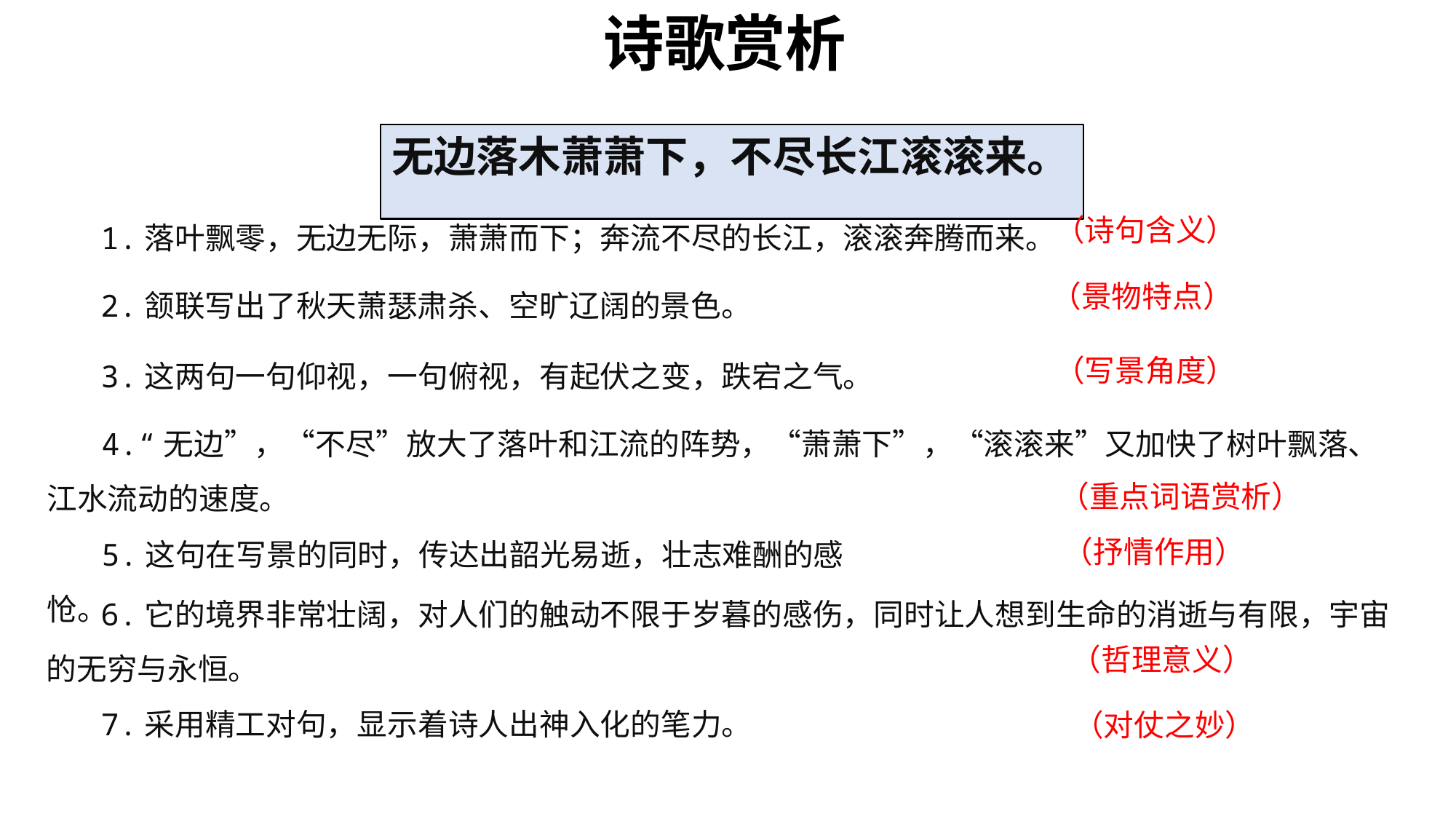

诗歌赏析

无边落木萧萧下，不尽长江滚滚来。
（诗句含义）
1.落叶飘零，无边无际，萧萧而下；奔流不尽的长江，滚滚奔腾而来。
（景物特点）
2.颔联写出了秋天萧瑟肃杀、空旷辽阔的景色。
（写景角度）
3.这两句一句仰视，一句俯视，有起伏之变，跌宕之气。
4.“无边”，“不尽”放大了落叶和江流的阵势，“萧萧下”，“滚滚来”又加快了树叶飘落、江水流动的速度。
（重点词语赏析）
（抒情作用）
5.这句在写景的同时，传达出韶光易逝，壮志难酬的感怆。
6.它的境界非常壮阔，对人们的触动不限于岁暮的感伤，同时让人想到生命的消逝与有限，宇宙的无穷与永恒。
（哲理意义）

7.采用精工对句，显示着诗人出神入化的笔力。
（对仗之妙）